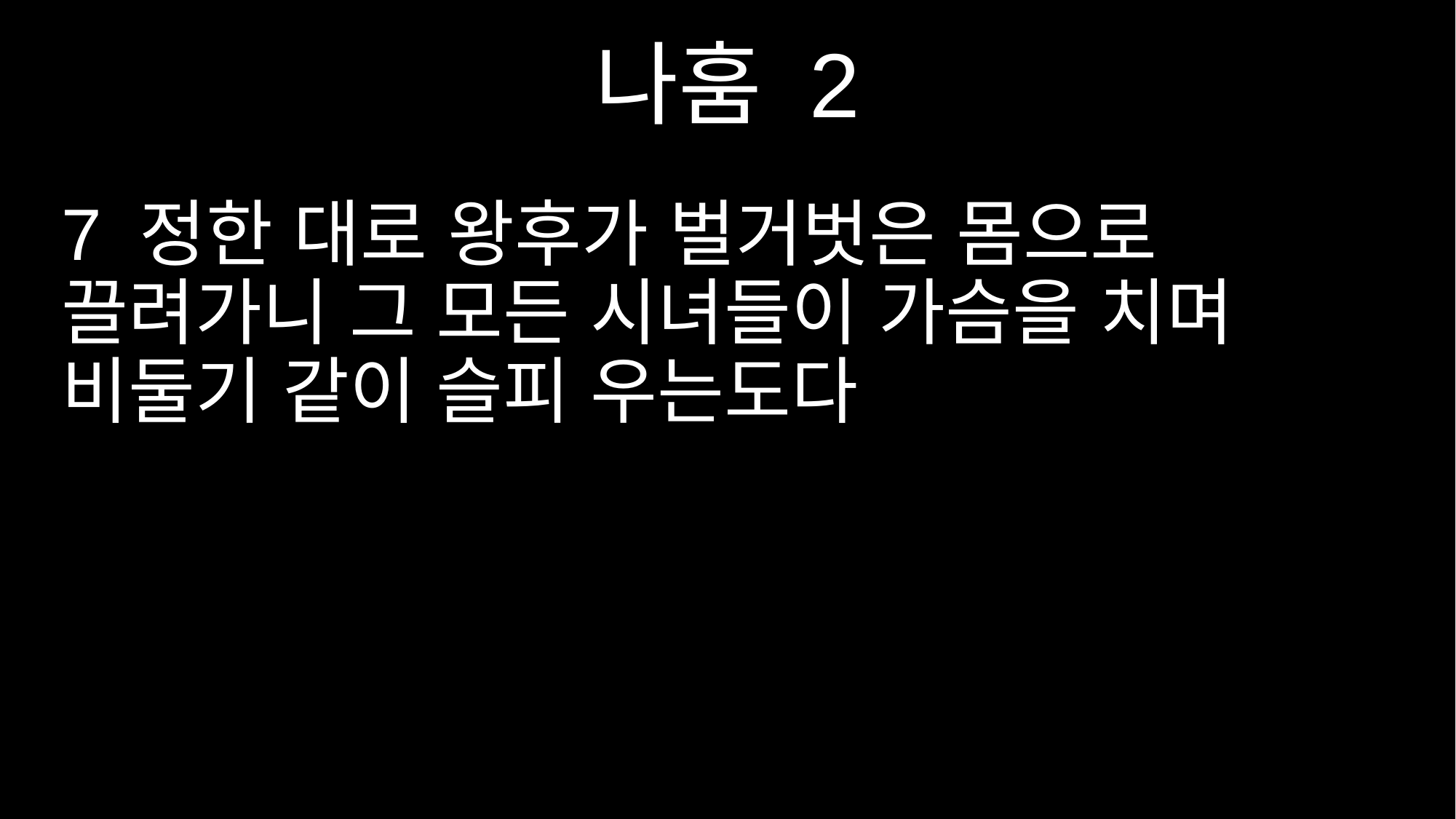

나훔 2
7 정한 대로 왕후가 벌거벗은 몸으로 끌려가니 그 모든 시녀들이 가슴을 치며 비둘기 같이 슬피 우는도다